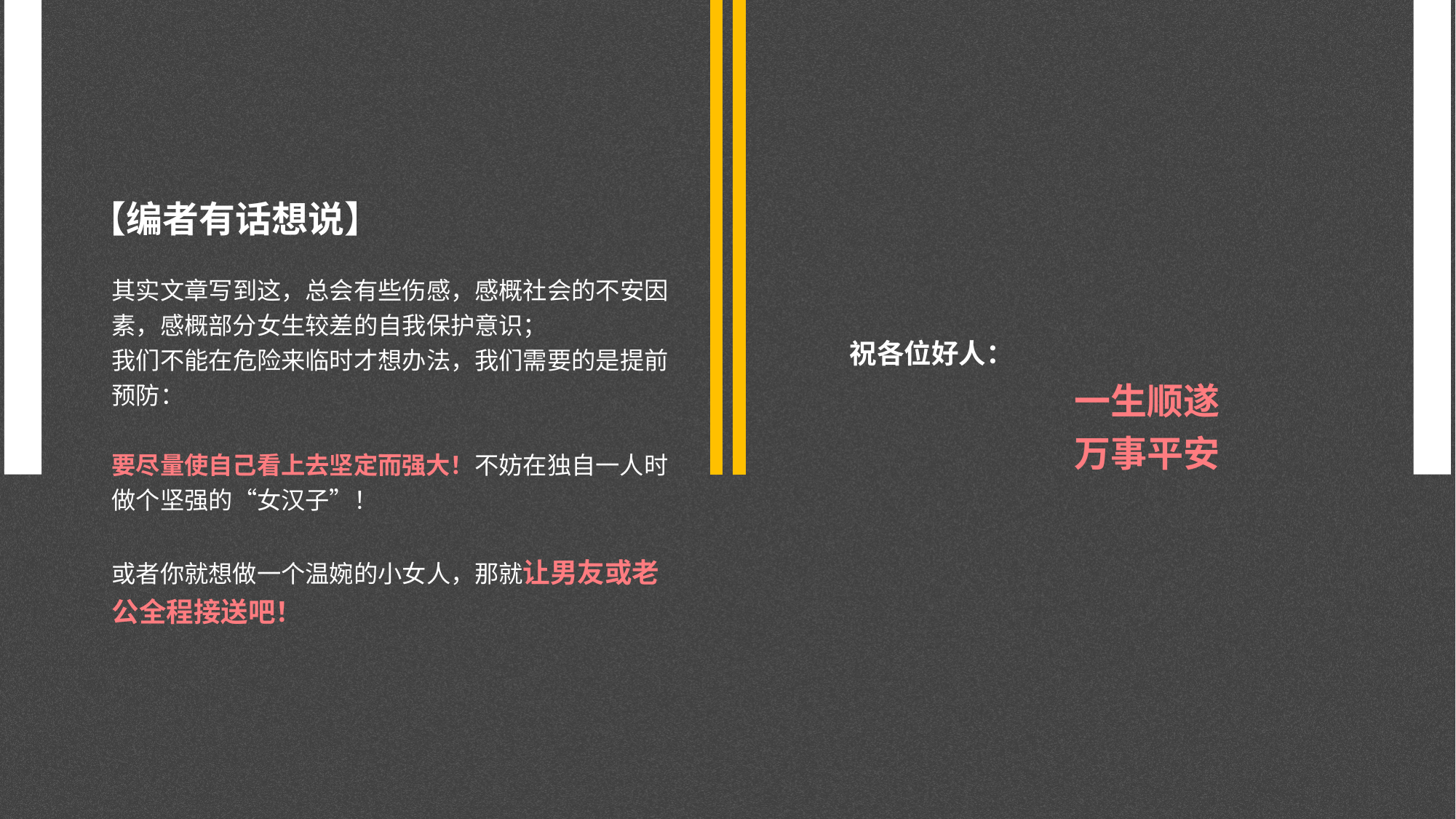

【编者有话想说】
其实文章写到这，总会有些伤感，感概社会的不安因素，感概部分女生较差的自我保护意识；
我们不能在危险来临时才想办法，我们需要的是提前预防：

要尽量使自己看上去坚定而强大！不妨在独自一人时做个坚强的“女汉子”！

或者你就想做一个温婉的小女人，那就让男友或老公全程接送吧！
祝各位好人：
一生顺遂
万事平安